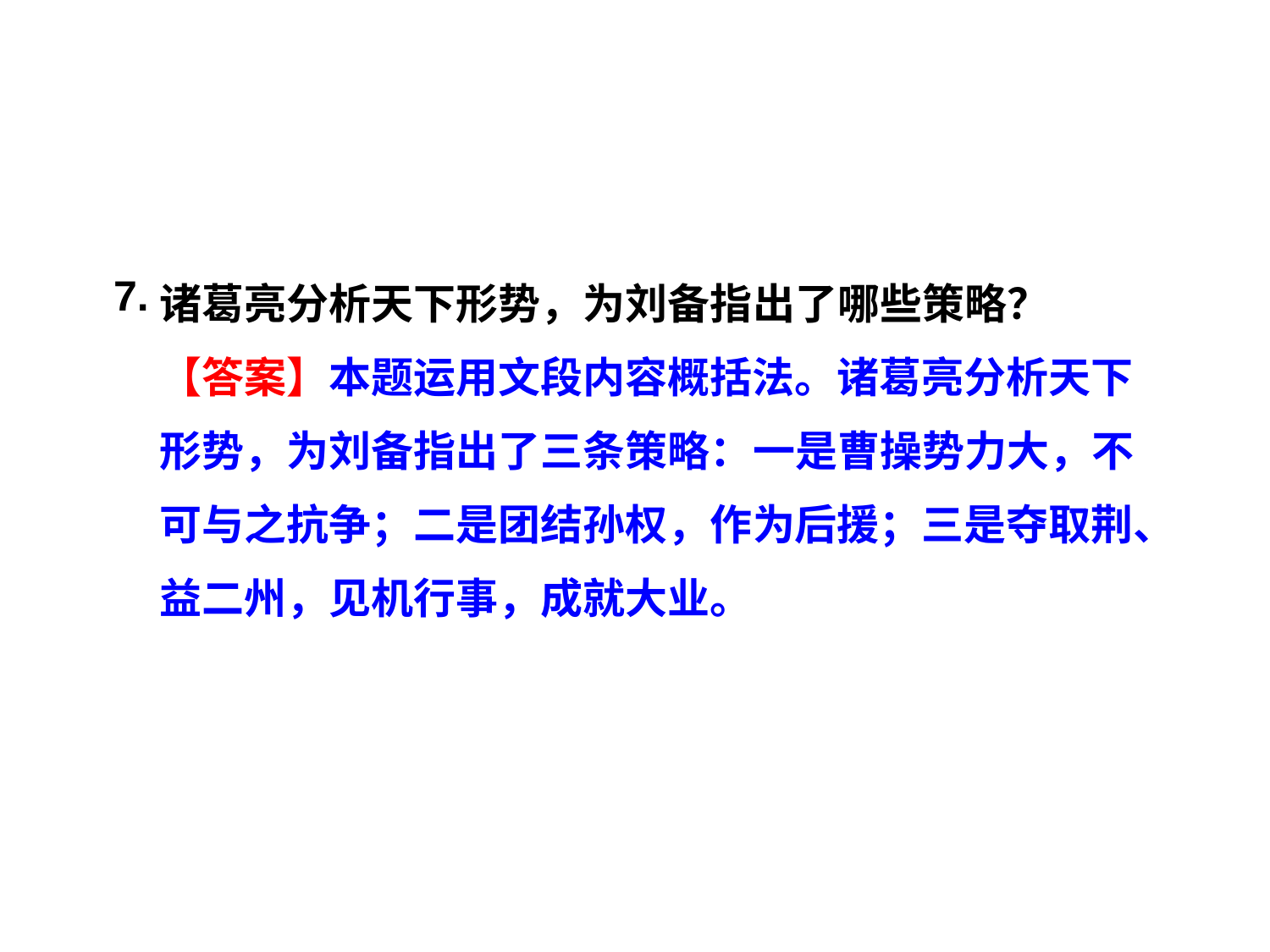

诸葛亮分析天下形势，为刘备指出了哪些策略？
【答案】本题运用文段内容概括法。诸葛亮分析天下形势，为刘备指出了三条策略：一是曹操势力大，不可与之抗争；二是团结孙权，作为后援；三是夺取荆、益二州，见机行事，成就大业。
7.